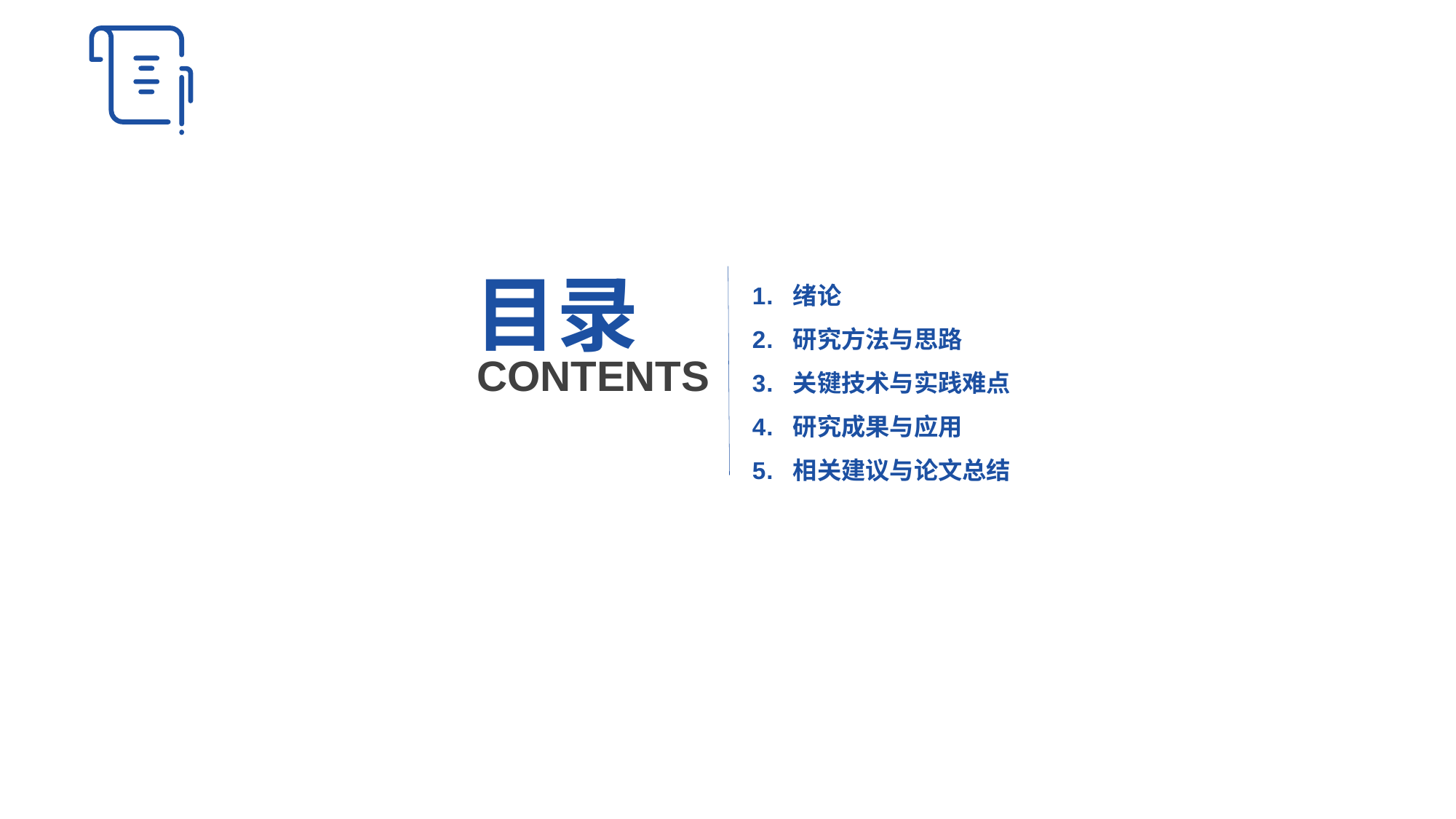

目录
绪论
研究方法与思路
关键技术与实践难点
研究成果与应用
相关建议与论文总结

CONTENTS